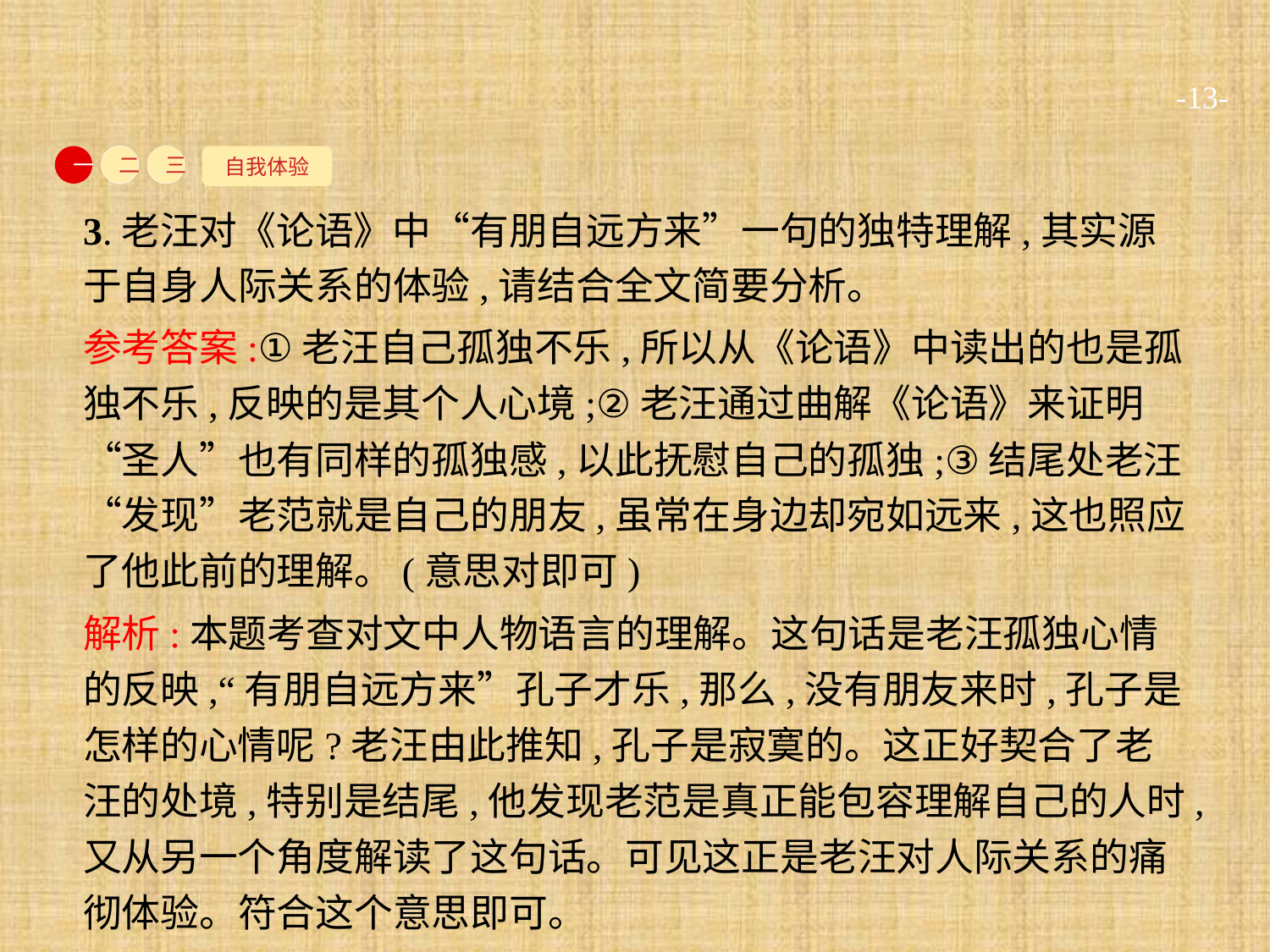

-13-
自我体验
一
二
三
3.老汪对《论语》中“有朋自远方来”一句的独特理解,其实源于自身人际关系的体验,请结合全文简要分析。
参考答案:①老汪自己孤独不乐,所以从《论语》中读出的也是孤独不乐,反映的是其个人心境;②老汪通过曲解《论语》来证明“圣人”也有同样的孤独感,以此抚慰自己的孤独;③结尾处老汪“发现”老范就是自己的朋友,虽常在身边却宛如远来,这也照应了他此前的理解。(意思对即可)
解析:本题考查对文中人物语言的理解。这句话是老汪孤独心情的反映,“有朋自远方来”孔子才乐,那么,没有朋友来时,孔子是怎样的心情呢?老汪由此推知,孔子是寂寞的。这正好契合了老汪的处境,特别是结尾,他发现老范是真正能包容理解自己的人时,又从另一个角度解读了这句话。可见这正是老汪对人际关系的痛彻体验。符合这个意思即可。